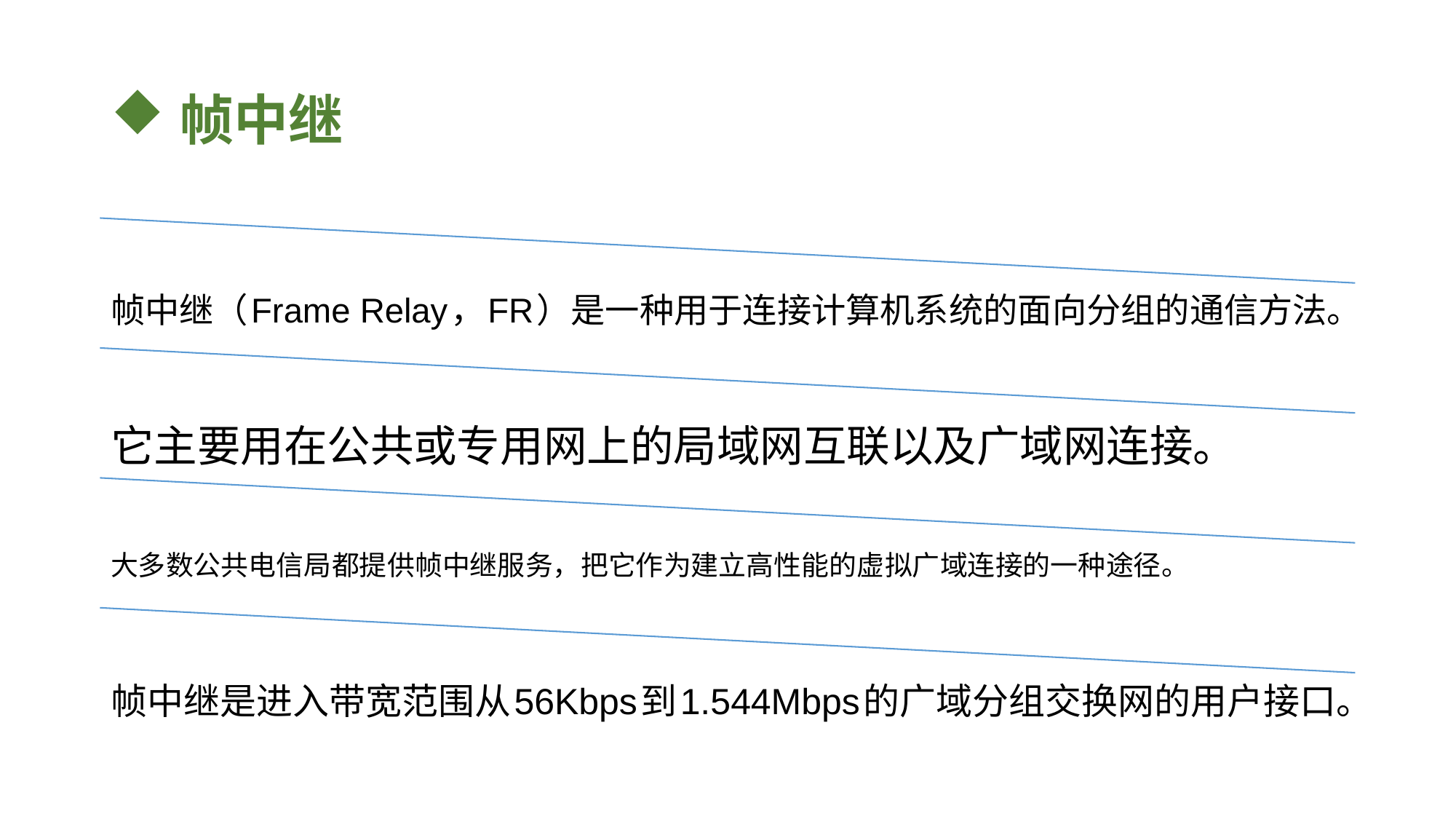

# 帧中继
帧中继（Frame Relay，FR）是一种用于连接计算机系统的面向分组的通信方法。
它主要用在公共或专用网上的局域网互联以及广域网连接。
大多数公共电信局都提供帧中继服务，把它作为建立高性能的虚拟广域连接的一种途径。
帧中继是进入带宽范围从56Kbps到1.544Mbps的广域分组交换网的用户接口。